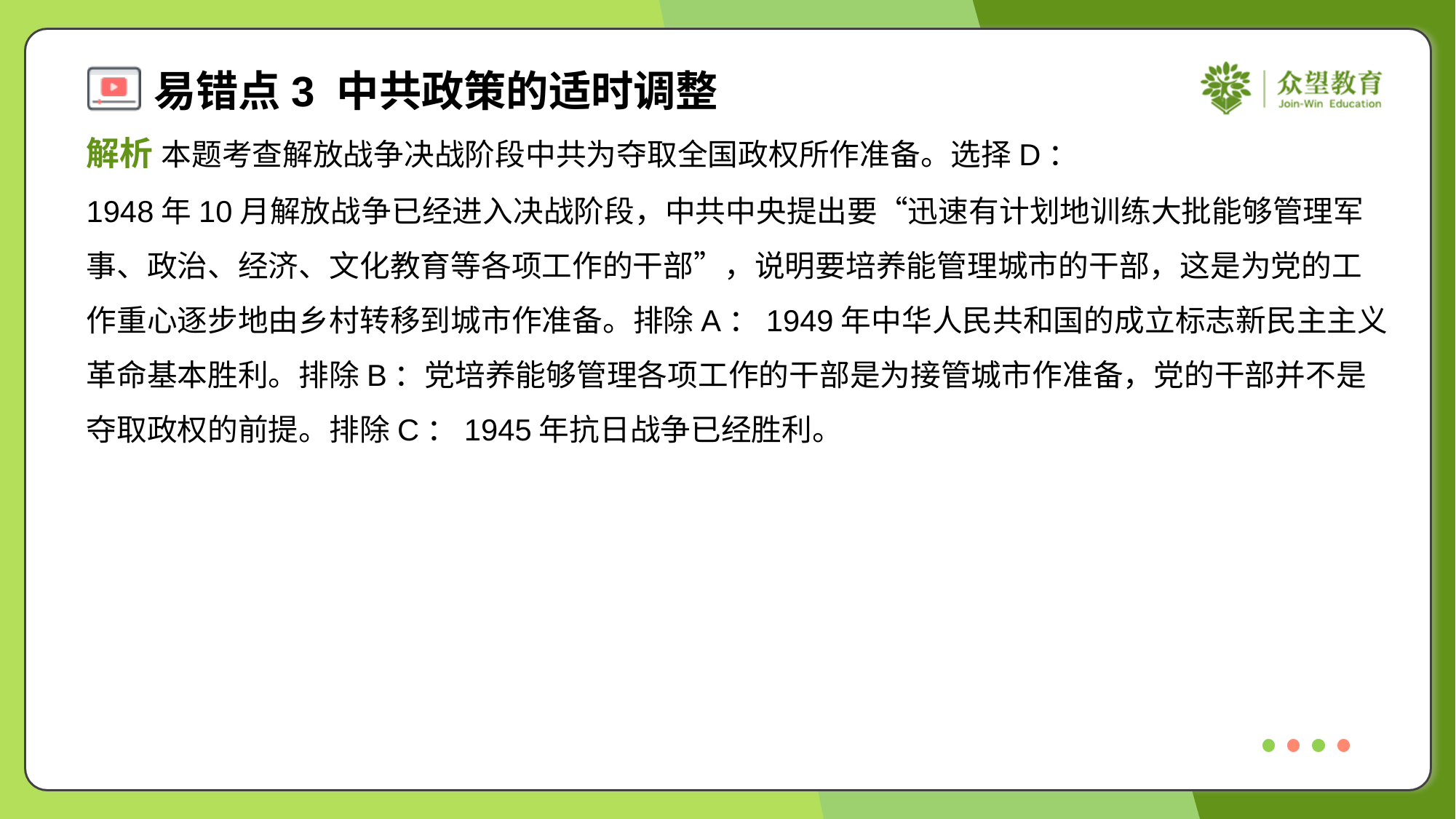

解析 本题考查解放战争决战阶段中共为夺取全国政权所作准备。选择D：
1948年10月解放战争已经进入决战阶段，中共中央提出要“迅速有计划地训练大批能够管理军
事、政治、经济、文化教育等各项工作的干部”，说明要培养能管理城市的干部，这是为党的工
作重心逐步地由乡村转移到城市作准备。排除A：1949年中华人民共和国的成立标志新民主主义
革命基本胜利。排除B：党培养能够管理各项工作的干部是为接管城市作准备，党的干部并不是
夺取政权的前提。排除C：1945年抗日战争已经胜利。